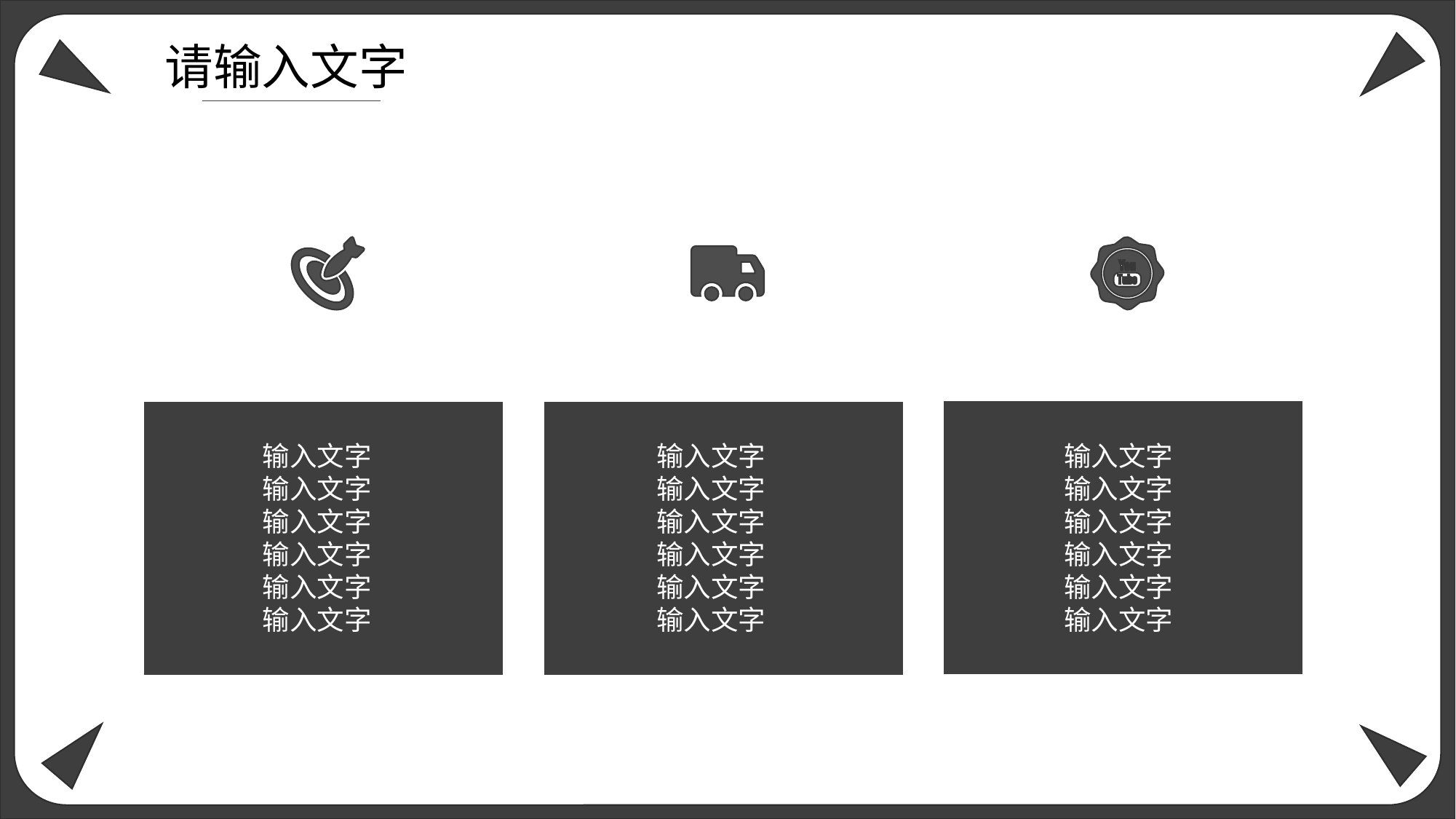

请输入文字

输入文字
输入文字
输入文字
输入文字
输入文字
输入文字
输入文字
输入文字
输入文字
输入文字
输入文字
输入文字
输入文字
输入文字
输入文字
输入文字
输入文字
输入文字